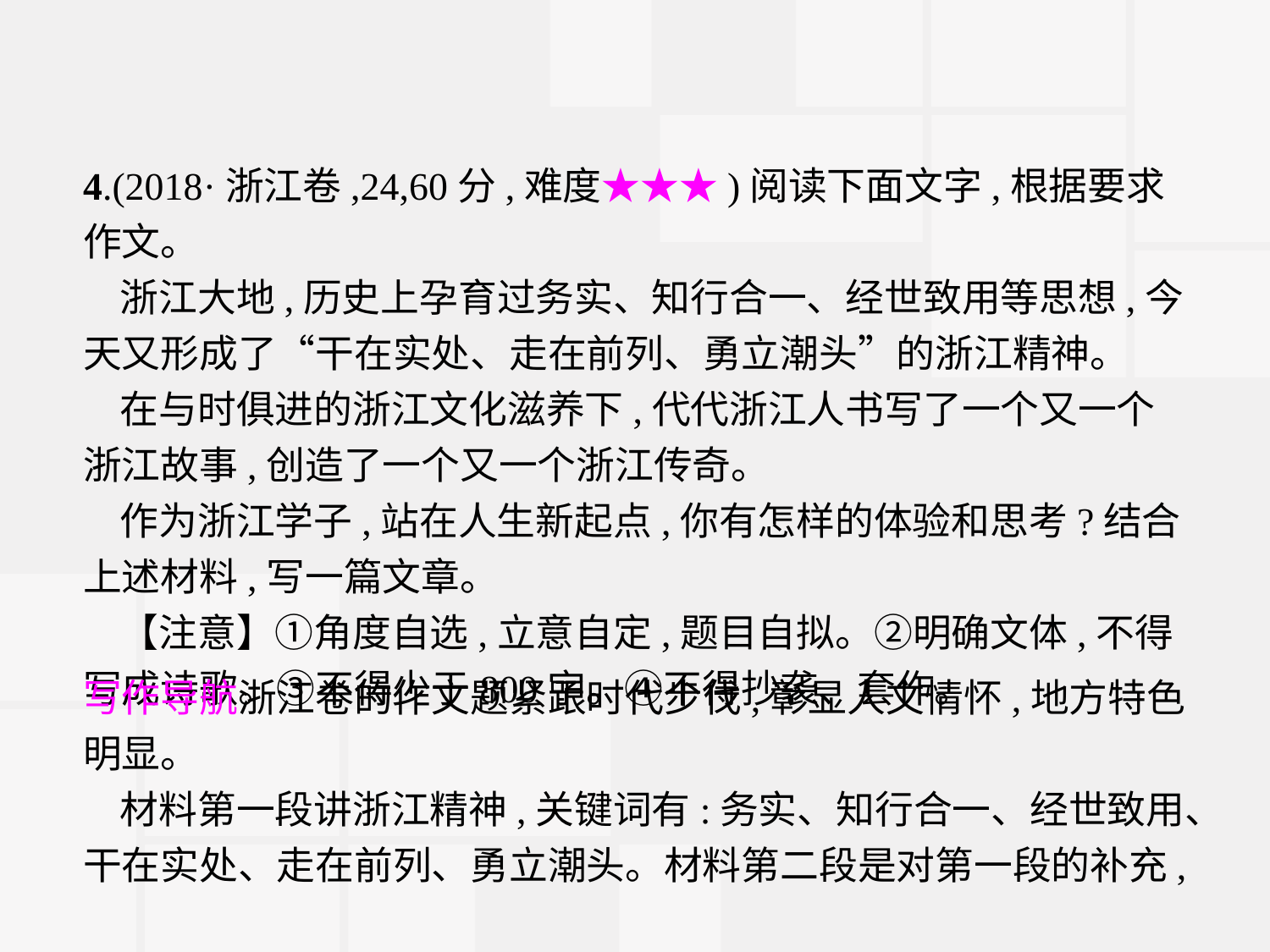

4.(2018·浙江卷,24,60分,难度★★★)阅读下面文字,根据要求作文。
浙江大地,历史上孕育过务实、知行合一、经世致用等思想,今天又形成了“干在实处、走在前列、勇立潮头”的浙江精神。
在与时俱进的浙江文化滋养下,代代浙江人书写了一个又一个浙江故事,创造了一个又一个浙江传奇。
作为浙江学子,站在人生新起点,你有怎样的体验和思考?结合上述材料,写一篇文章。
【注意】①角度自选,立意自定,题目自拟。②明确文体,不得写成诗歌。③不得少于800字。④不得抄袭、套作。
写作导航浙江卷的作文题紧跟时代步伐,彰显人文情怀,地方特色明显。
材料第一段讲浙江精神,关键词有:务实、知行合一、经世致用、干在实处、走在前列、勇立潮头。材料第二段是对第一段的补充,